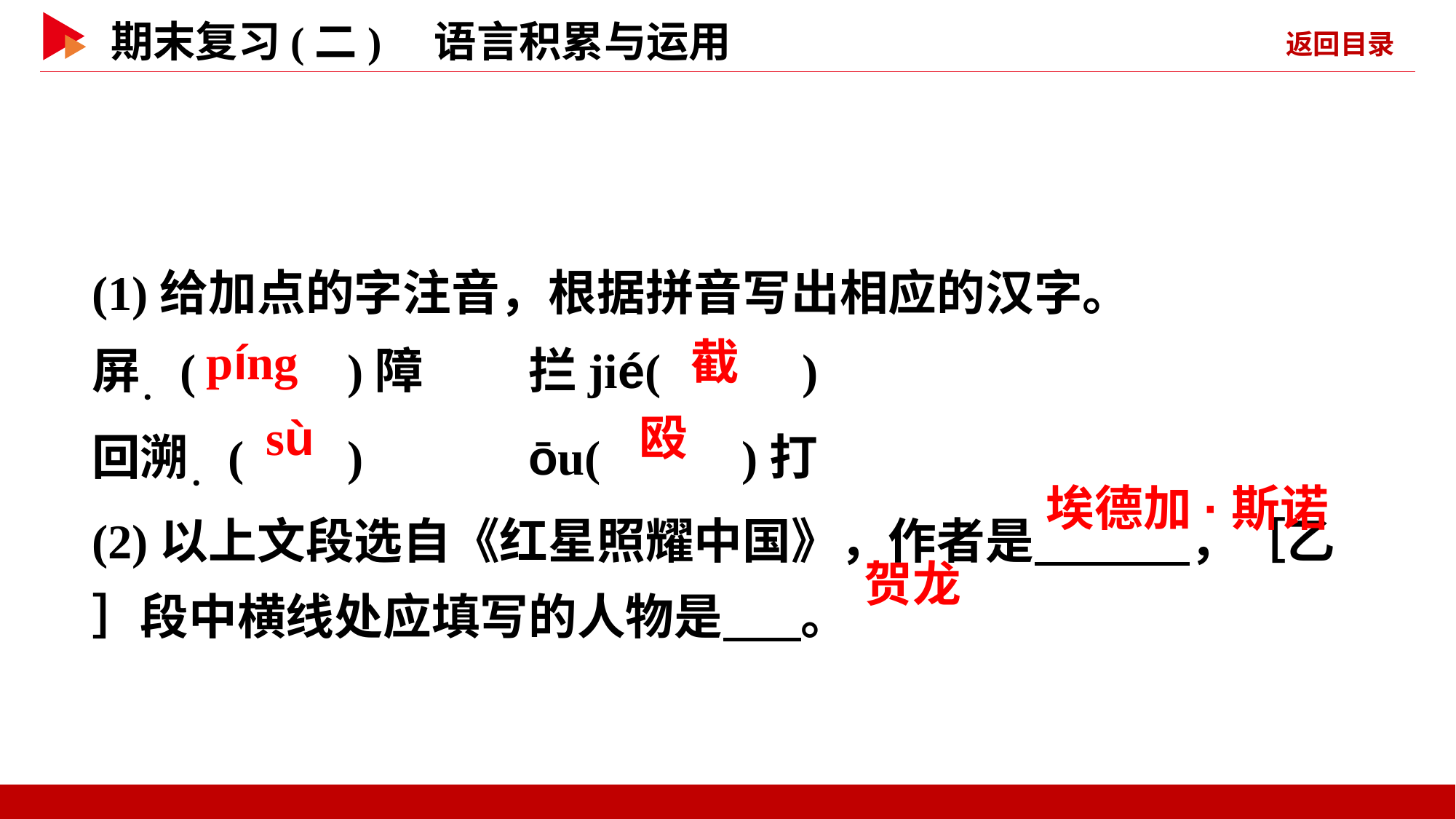

(1)给加点的字注音，根据拼音写出相应的汉字。
屏．(            )障    	拦jié(      )
回溯．(        )             	ōu(      )打
(2)以上文段选自《红星照耀中国》，作者是              ，［乙］段中横线处应填写的人物是       。
 píng
   截
 sù
   殴
 埃德加·斯诺
 贺龙